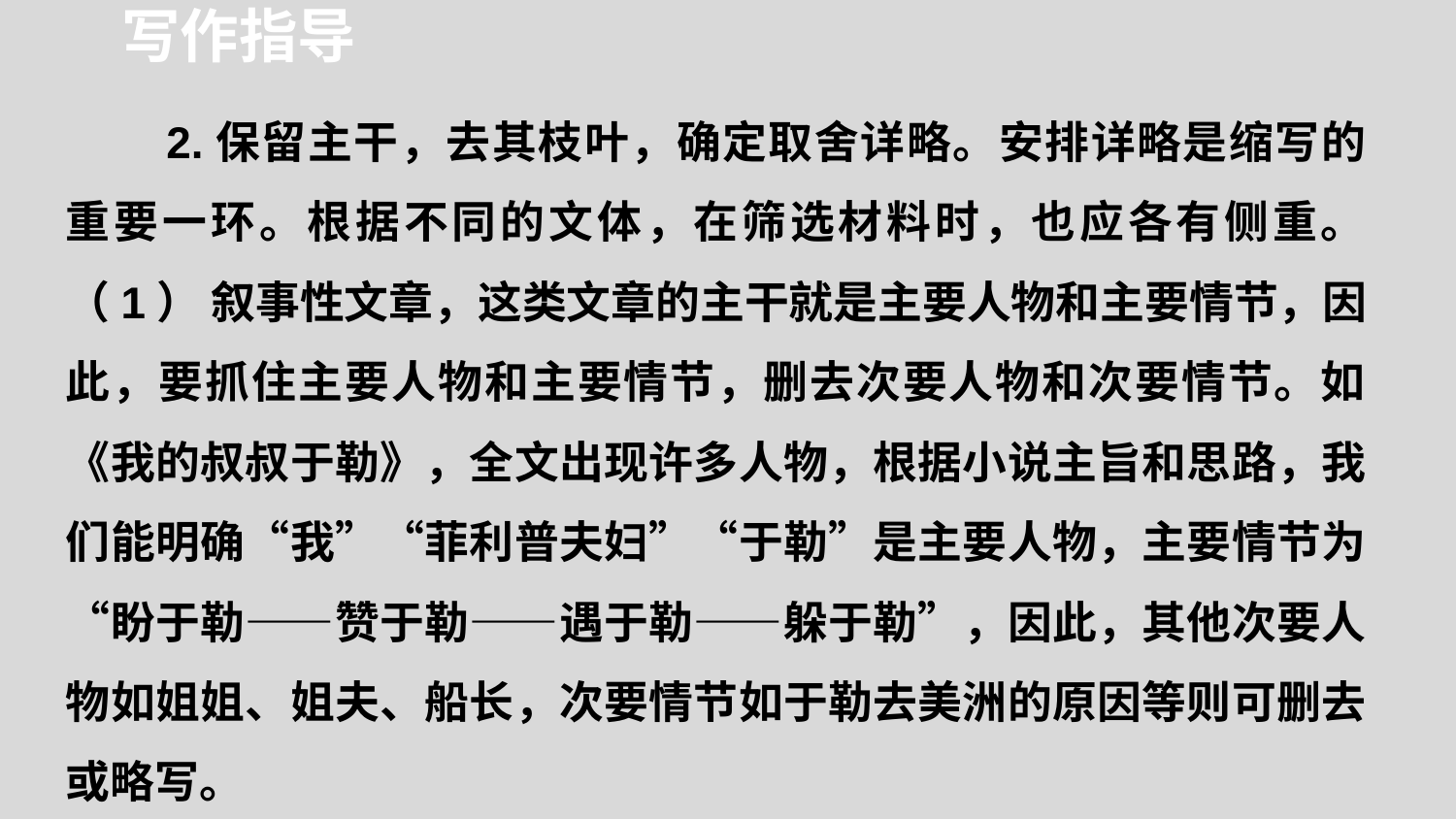

写作指导
2.保留主干，去其枝叶，确定取舍详略。安排详略是缩写的重要一环。根据不同的文体，在筛选材料时，也应各有侧重。（1） 叙事性文章，这类文章的主干就是主要人物和主要情节，因此，要抓住主要人物和主要情节，删去次要人物和次要情节。如《我的叔叔于勒》，全文出现许多人物，根据小说主旨和思路，我们能明确“我”“菲利普夫妇”“于勒”是主要人物，主要情节为“盼于勒——赞于勒——遇于勒——躲于勒”，因此，其他次要人物如姐姐、姐夫、船长，次要情节如于勒去美洲的原因等则可删去或略写。